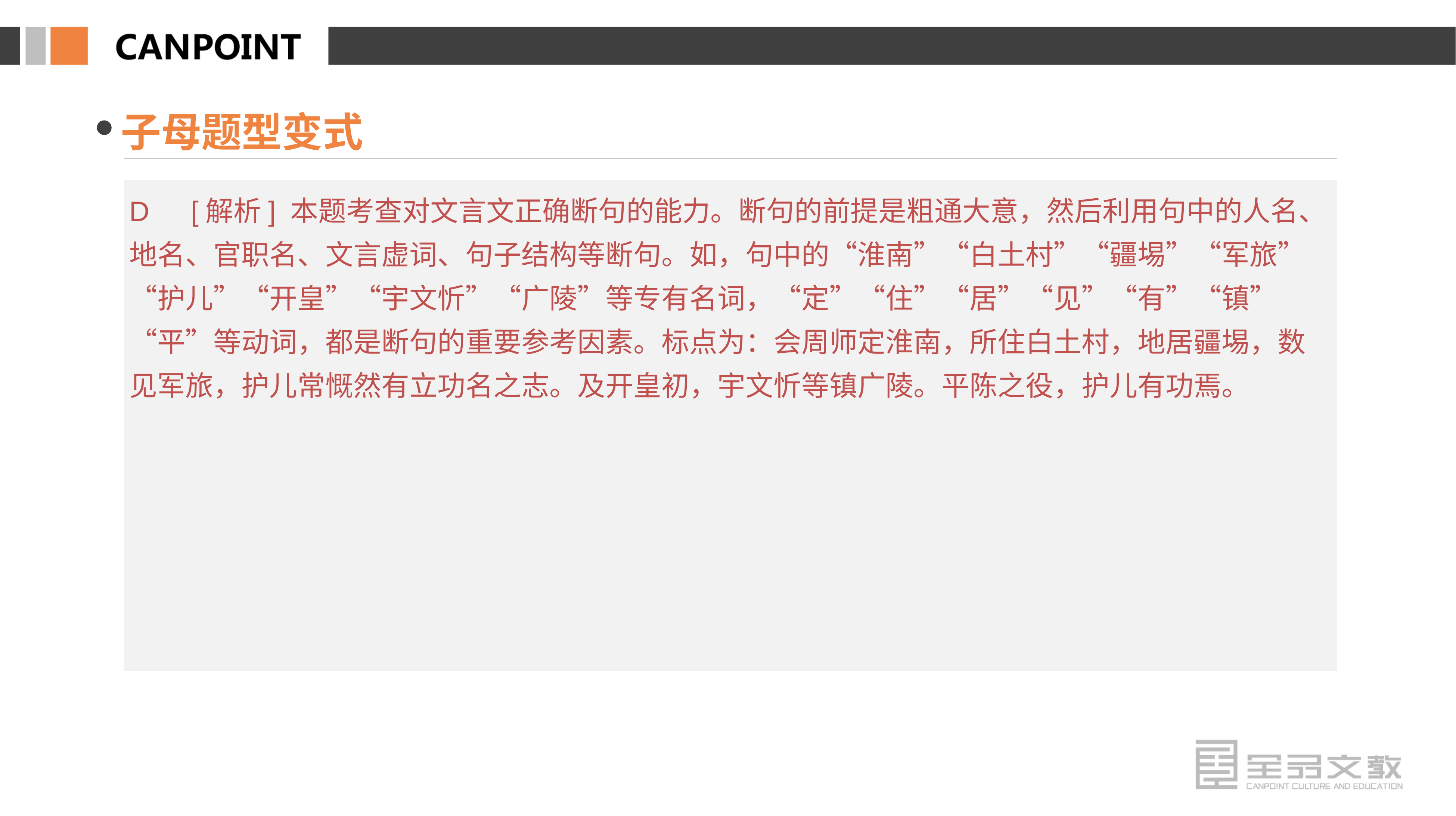

子母题型变式

D　[解析] 本题考查对文言文正确断句的能力。断句的前提是粗通大意，然后利用句中的人名、地名、官职名、文言虚词、句子结构等断句。如，句中的“淮南”“白土村”“疆埸”“军旅”“护儿”“开皇”“宇文忻”“广陵”等专有名词，“定”“住”“居”“见”“有”“镇”“平”等动词，都是断句的重要参考因素。标点为：会周师定淮南，所住白土村，地居疆埸，数见军旅，护儿常慨然有立功名之志。及开皇初，宇文忻等镇广陵。平陈之役，护儿有功焉。